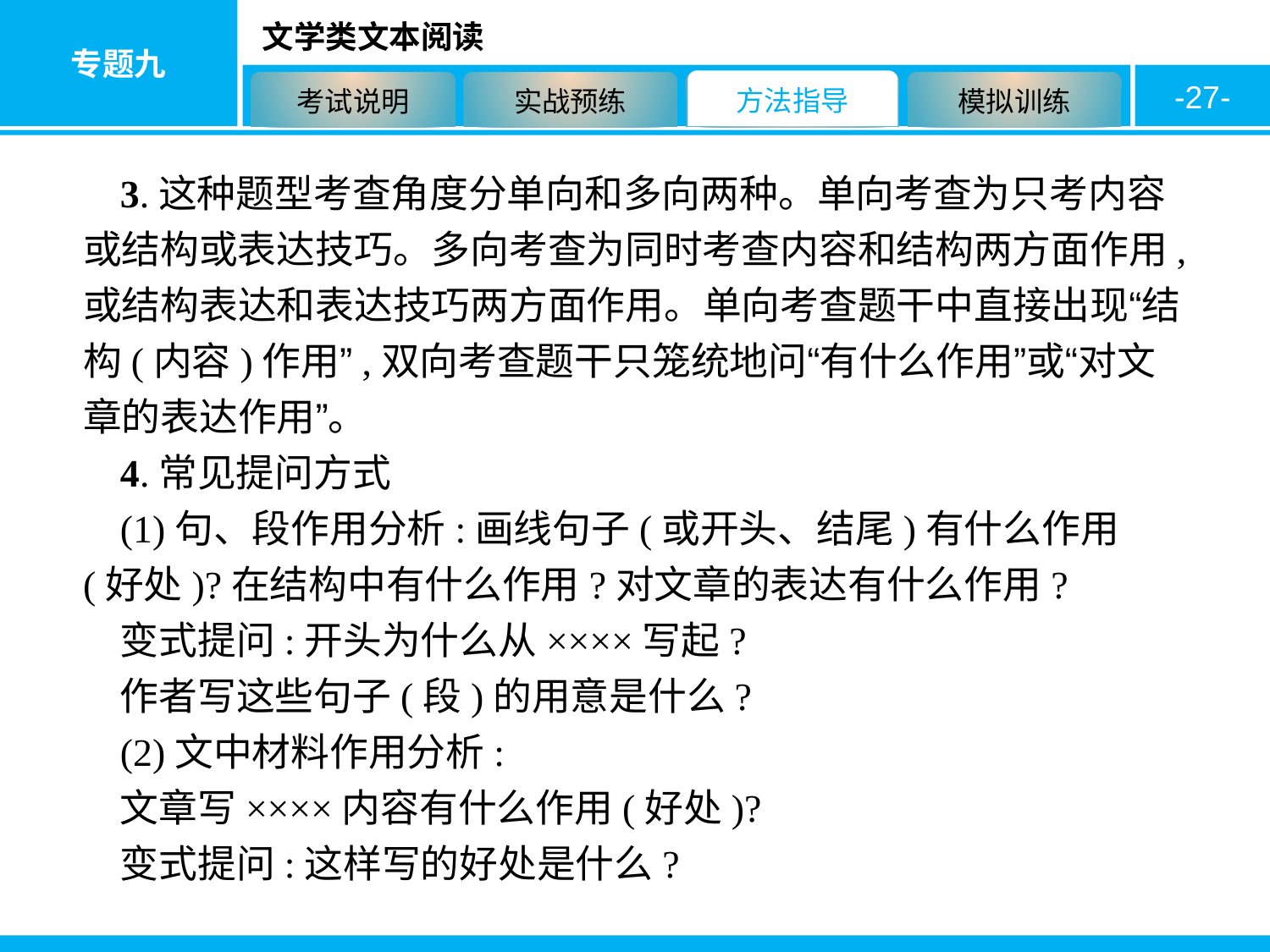

-27-
3.这种题型考查角度分单向和多向两种。单向考查为只考内容或结构或表达技巧。多向考查为同时考查内容和结构两方面作用,或结构表达和表达技巧两方面作用。单向考查题干中直接出现“结构(内容)作用”,双向考查题干只笼统地问“有什么作用”或“对文章的表达作用”。
4.常见提问方式
(1)句、段作用分析:画线句子(或开头、结尾)有什么作用(好处)?在结构中有什么作用?对文章的表达有什么作用?
变式提问:开头为什么从××××写起?
作者写这些句子(段)的用意是什么?
(2)文中材料作用分析:
文章写××××内容有什么作用(好处)?
变式提问:这样写的好处是什么?